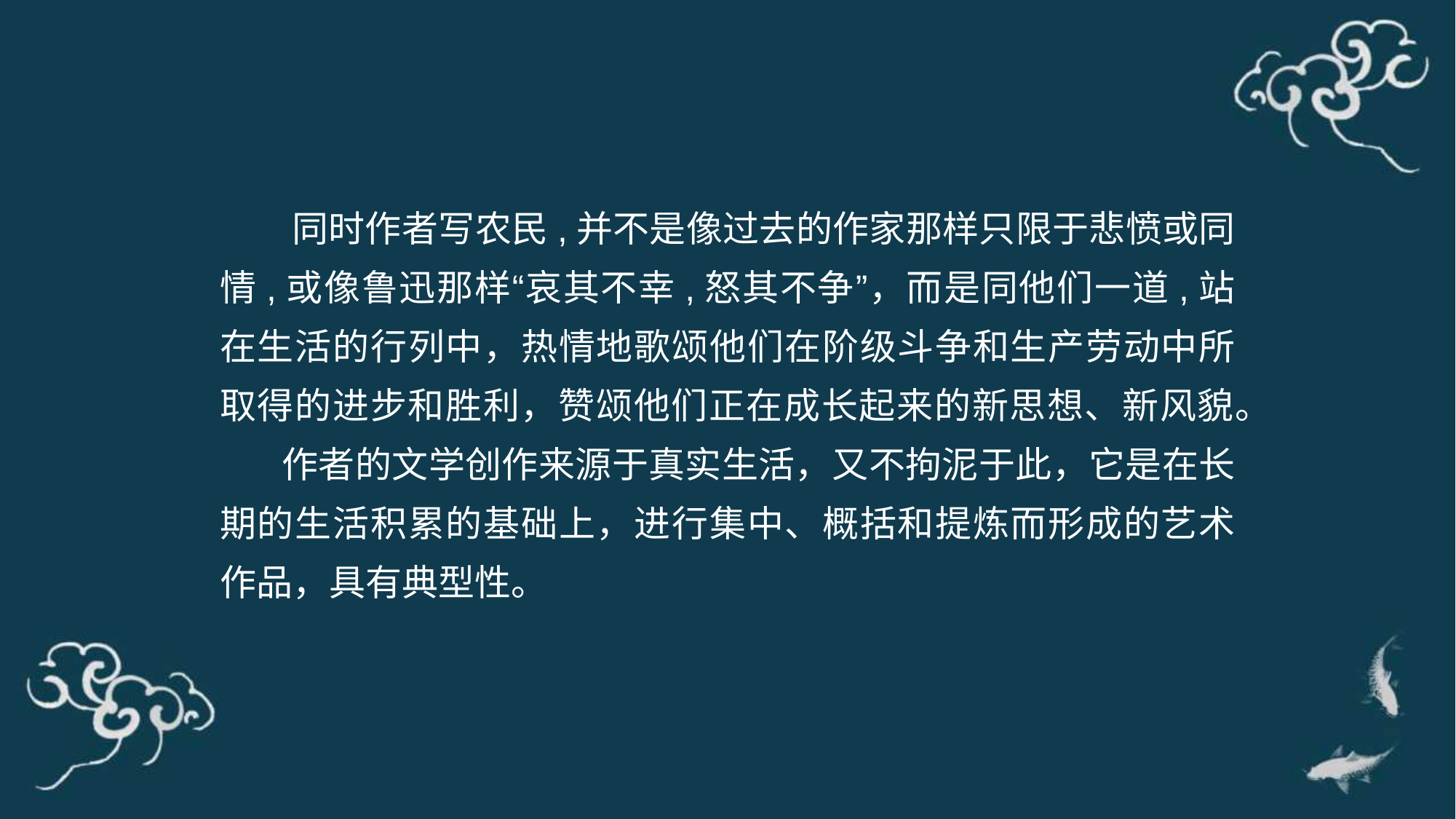

同时作者写农民,并不是像过去的作家那样只限于悲愤或同情,或像鲁迅那样“哀其不幸,怒其不争”，而是同他们一道,站在生活的行列中，热情地歌颂他们在阶级斗争和生产劳动中所取得的进步和胜利，赞颂他们正在成长起来的新思想、新风貌。
  作者的文学创作来源于真实生活，又不拘泥于此，它是在长期的生活积累的基础上，进行集中、概括和提炼而形成的艺术作品，具有典型性。